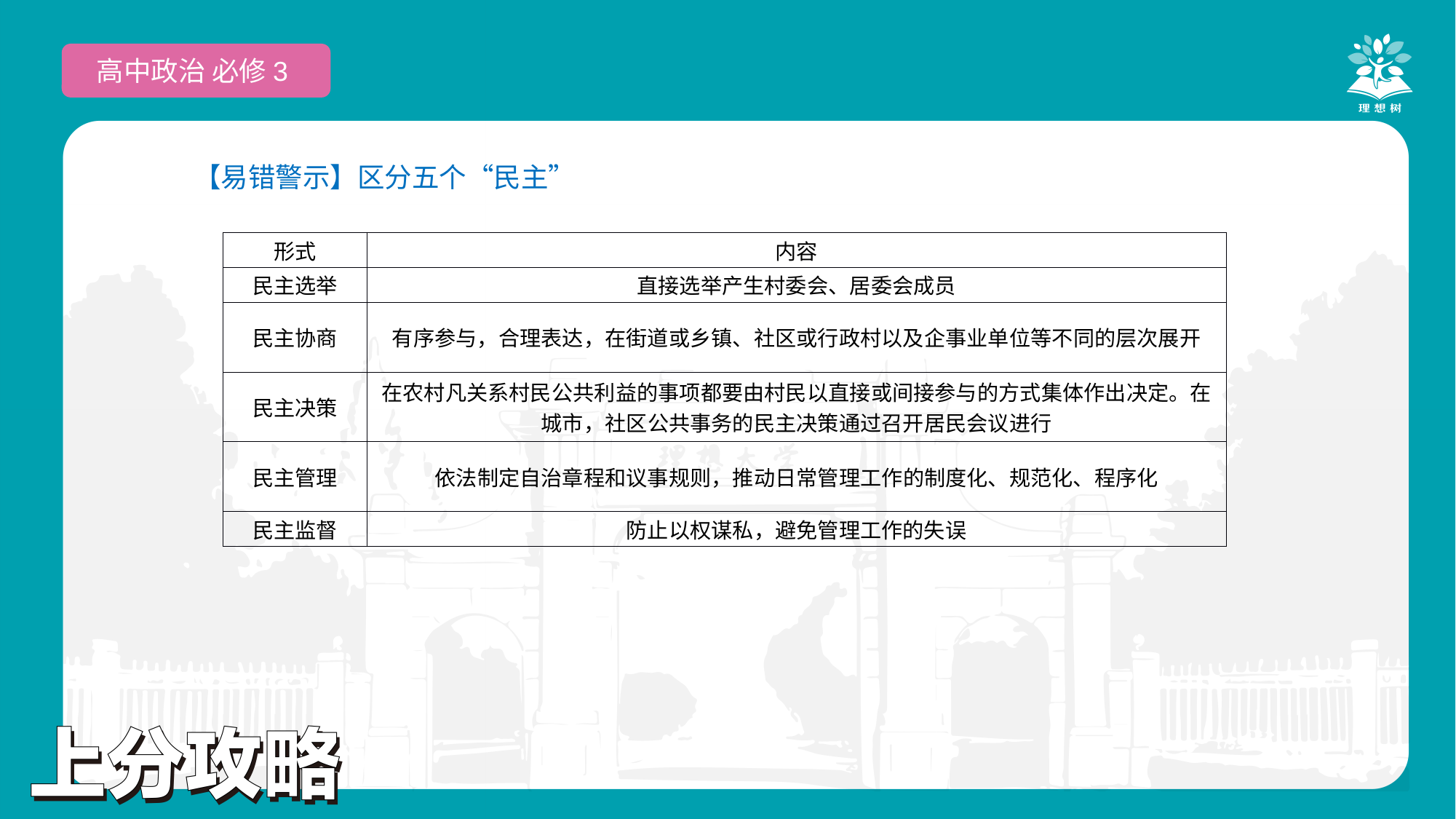

高中政治 必修3
【易错警示】区分五个“民主”
| 形式 | 内容 |
| --- | --- |
| 民主选举 | 直接选举产生村委会、居委会成员 |
| 民主协商 | 有序参与，合理表达，在街道或乡镇、社区或行政村以及企事业单位等不同的层次展开 |
| 民主决策 | 在农村凡关系村民公共利益的事项都要由村民以直接或间接参与的方式集体作出决定。在城市，社区公共事务的民主决策通过召开居民会议进行 |
| 民主管理 | 依法制定自治章程和议事规则，推动日常管理工作的制度化、规范化、程序化 |
| 民主监督 | 防止以权谋私，避免管理工作的失误 |